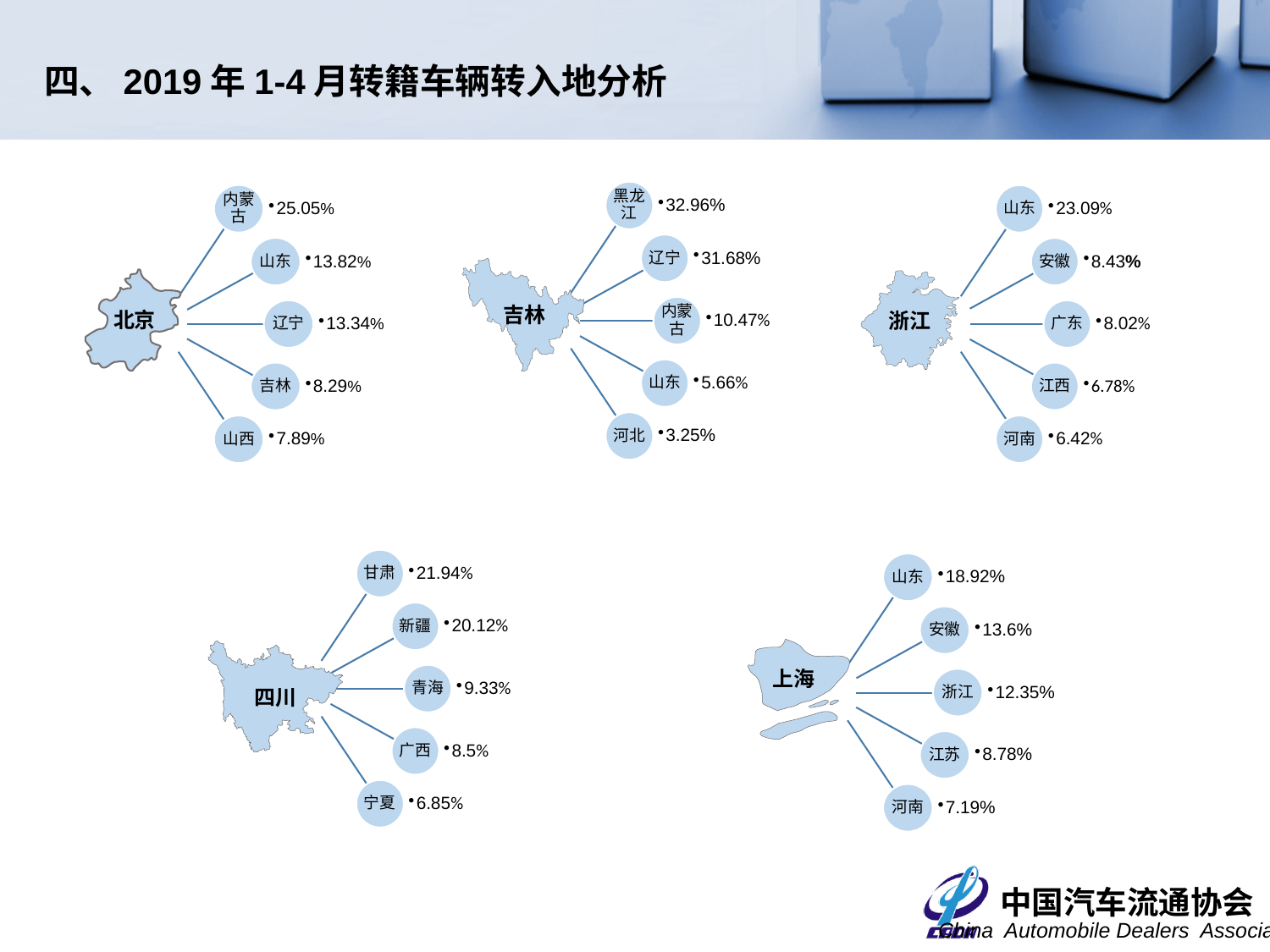

四、2019年1-4月转籍车辆转入地分析
黑龙江
32.96%
辽宁
31.68%
内蒙古
10.47%
山东
5.66%
河北
3.25%
内蒙古
25.05%
山东
13.82%

辽宁
13.34%

吉林
8.29%

山西
7.89%
山东
23.09%
安徽
8.43%
广东
8.02%
江西
6.78%
河南
6.42%
浙江

吉林
北京
甘肃
21.94%
新疆
20.12%
青海
9.33%
广西
8.5%
宁夏
6.85%
四川
山东
18.92%
安徽
13.6%

浙江
12.35%

江苏
8.78%

河南
7.19%

上海